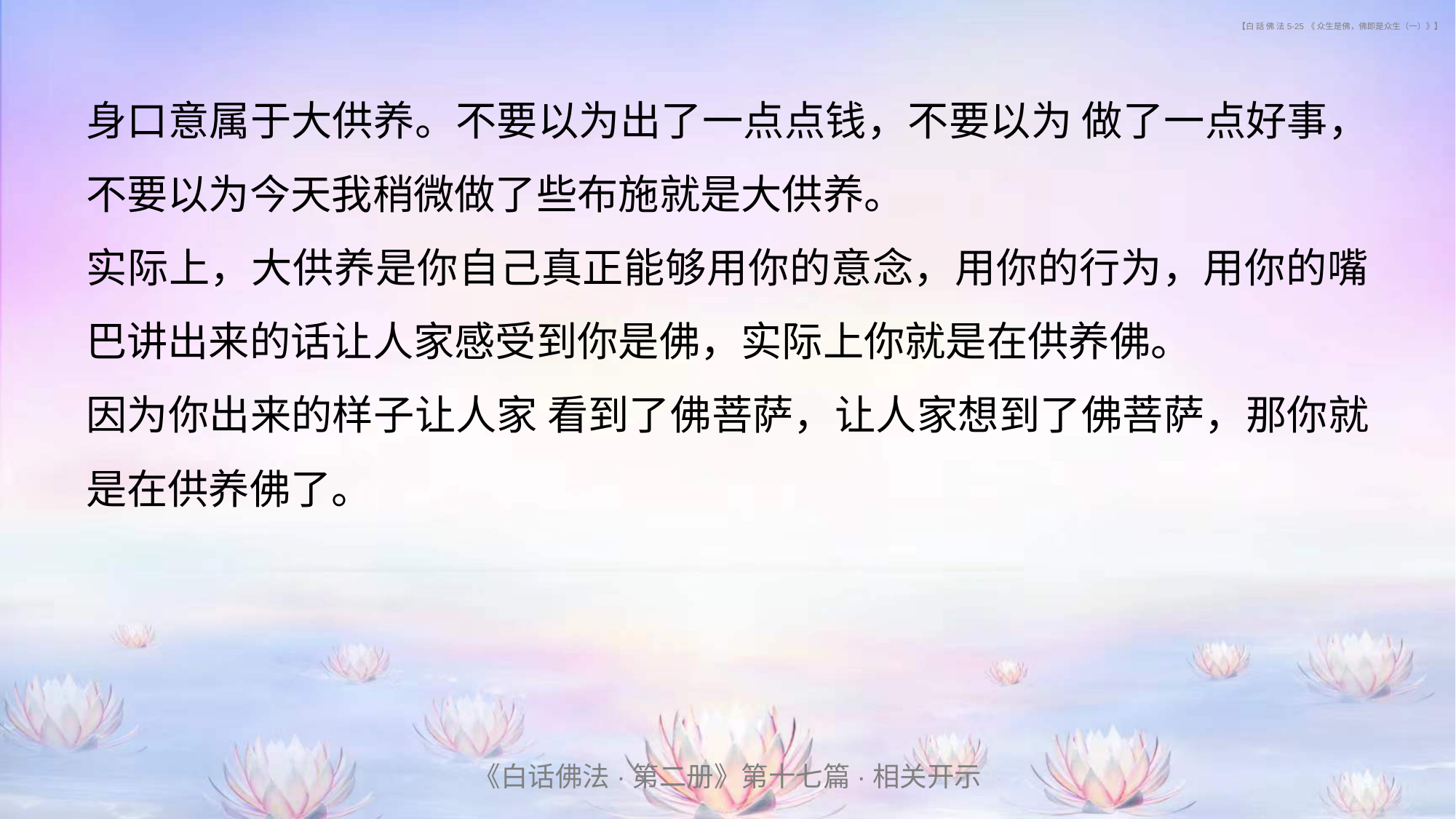

# 【白 話 佛 法 5-25 《 众生是佛，佛即是众生（一）》】
身口意属于大供养。不要以为出了一点点钱，不要以为 做了一点好事，不要以为今天我稍微做了些布施就是大供养。
实际上，大供养是你自己真正能够用你的意念，用你的行为，用你的嘴巴讲出来的话让人家感受到你是佛，实际上你就是在供养佛。
因为你出来的样子让人家 看到了佛菩萨，让人家想到了佛菩萨，那你就是在供养佛了。
《白话佛法·第二册》第十七篇·相关开示